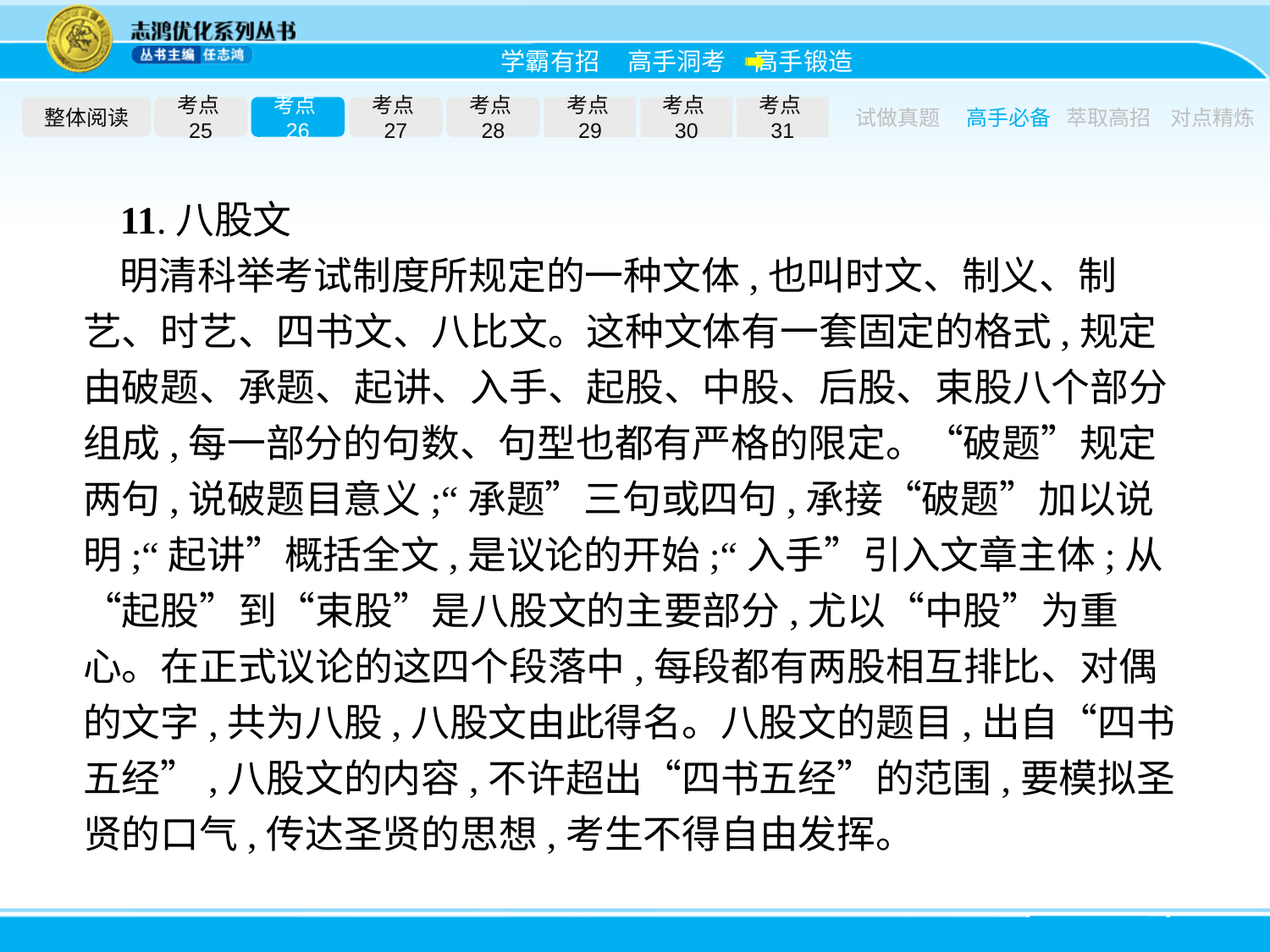

整体阅读
考点25
考点26
考点27
考点28
考点29
考点30
考点31
试做真题
高手必备
萃取高招
对点精炼
11.八股文
明清科举考试制度所规定的一种文体,也叫时文、制义、制艺、时艺、四书文、八比文。这种文体有一套固定的格式,规定由破题、承题、起讲、入手、起股、中股、后股、束股八个部分组成,每一部分的句数、句型也都有严格的限定。“破题”规定两句,说破题目意义;“承题”三句或四句,承接“破题”加以说明;“起讲”概括全文,是议论的开始;“入手”引入文章主体;从“起股”到“束股”是八股文的主要部分,尤以“中股”为重心。在正式议论的这四个段落中,每段都有两股相互排比、对偶的文字,共为八股,八股文由此得名。八股文的题目,出自“四书五经”,八股文的内容,不许超出“四书五经”的范围,要模拟圣贤的口气,传达圣贤的思想,考生不得自由发挥。